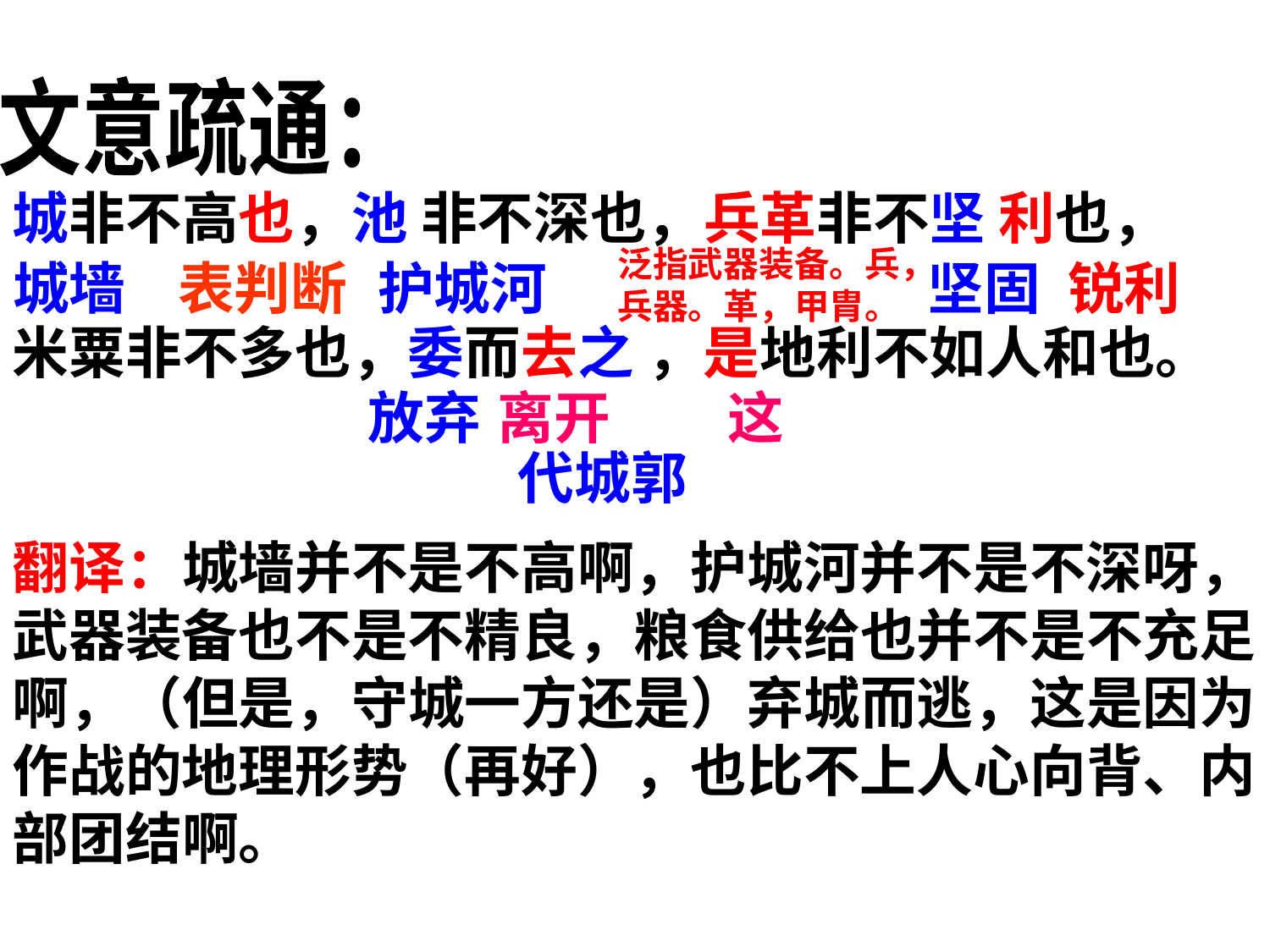

文意疏通：
城非不高也，池 非不深也，兵革非不坚 利也，

米粟非不多也，委而去之 ，是地利不如人和也。

泛指武器装备。兵，兵器。革，甲胄。
城墙
表判断
护城河
坚固
锐利
放弃
离开
这
代城郭
翻译：城墙并不是不高啊，护城河并不是不深呀，武器装备也不是不精良，粮食供给也并不是不充足啊，（但是，守城一方还是）弃城而逃，这是因为作战的地理形势（再好），也比不上人心向背、内部团结啊。